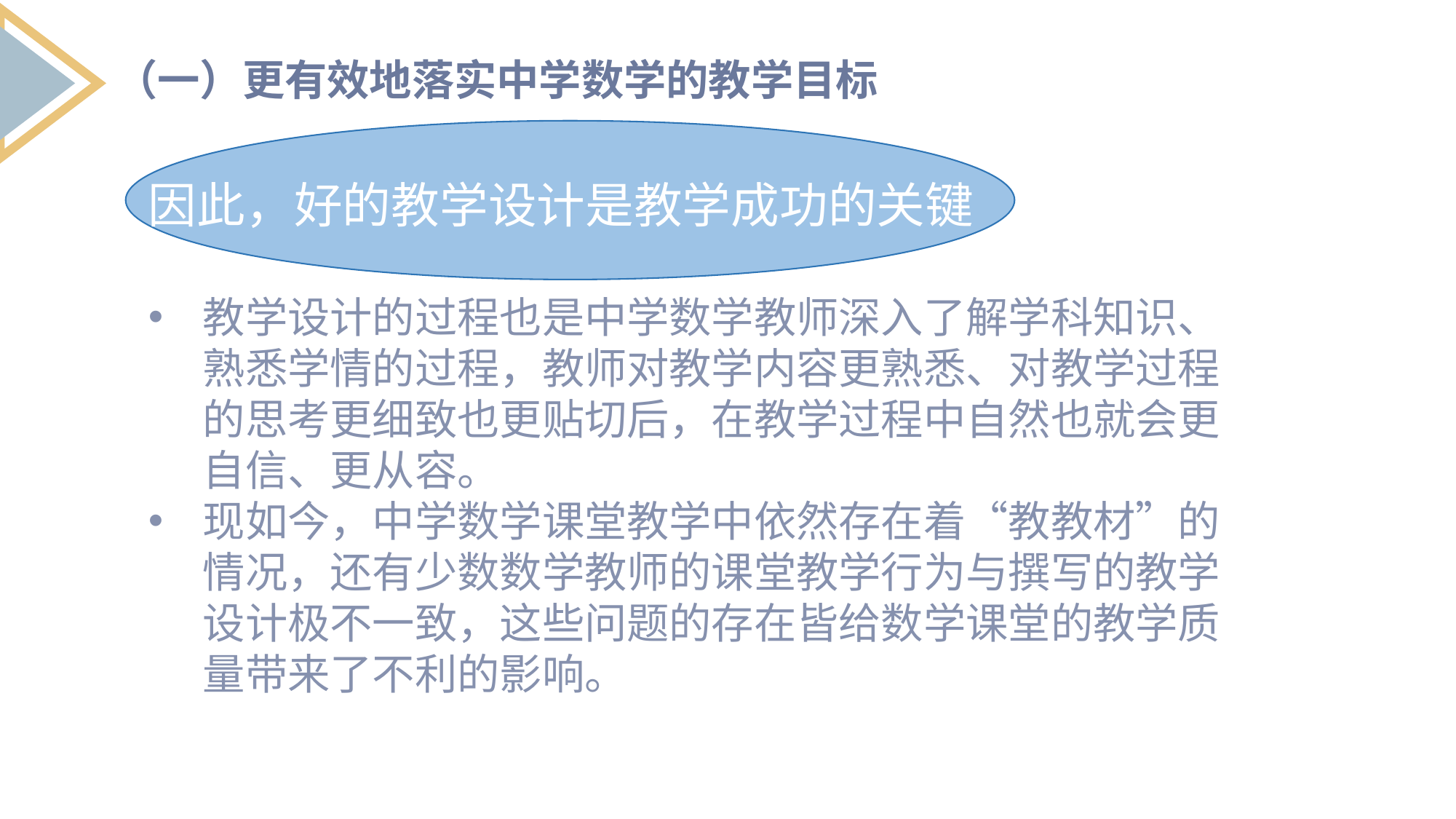

（一）更有效地落实中学数学的教学目标

因此，好的教学设计是教学成功的关键

教学设计的过程也是中学数学教师深入了解学科知识、熟悉学情的过程，教师对教学内容更熟悉、对教学过程的思考更细致也更贴切后，在教学过程中自然也就会更自信、更从容。
现如今，中学数学课堂教学中依然存在着“教教材”的情况，还有少数数学教师的课堂教学行为与撰写的教学设计极不一致，这些问题的存在皆给数学课堂的教学质量带来了不利的影响。